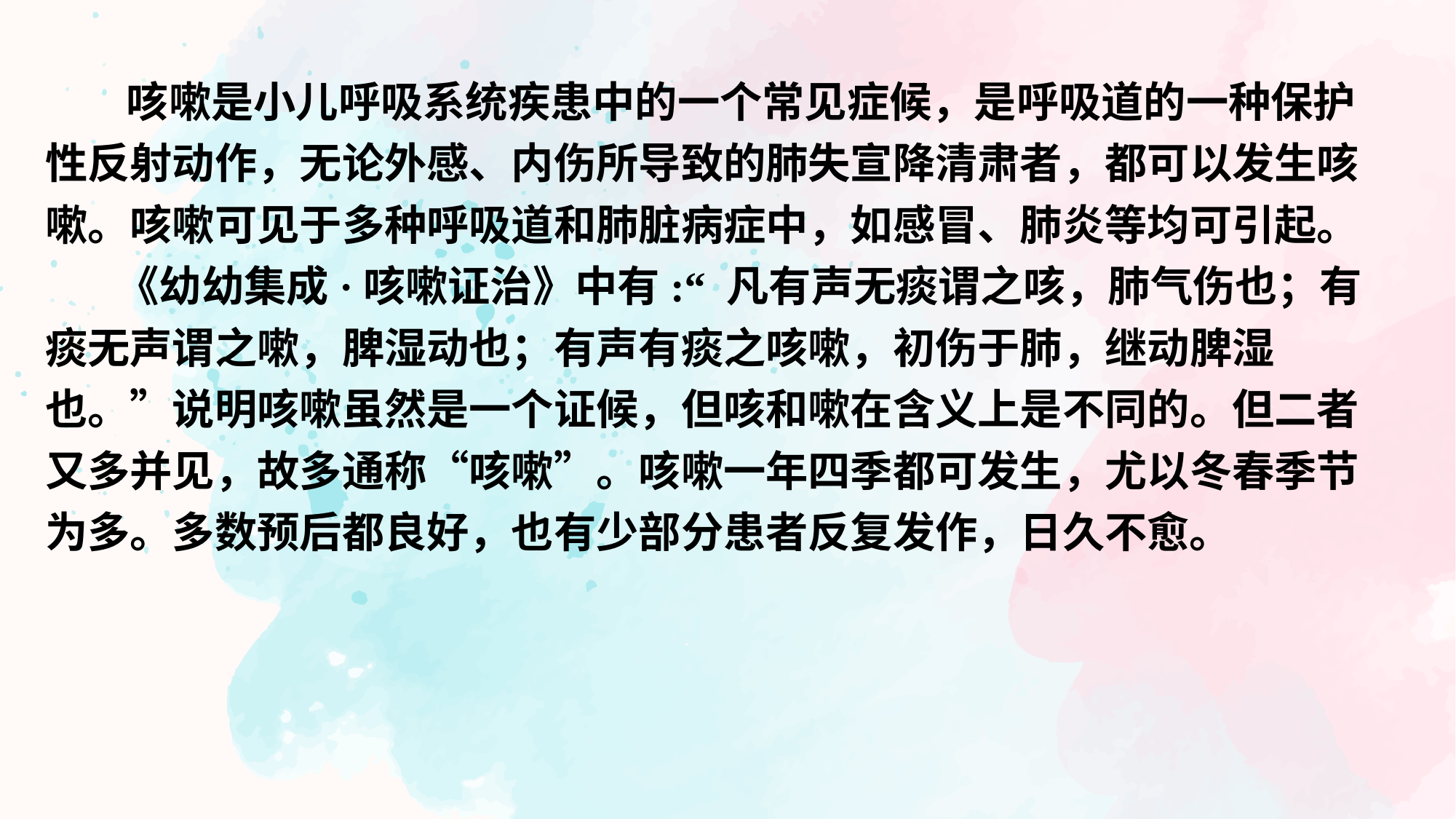

咳嗽是小儿呼吸系统疾患中的一个常见症候，是呼吸道的一种保护性反射动作，无论外感、内伤所导致的肺失宣降清肃者，都可以发生咳嗽。咳嗽可见于多种呼吸道和肺脏病症中，如感冒、肺炎等均可引起。
   《幼幼集成·咳嗽证治》中有:“ 凡有声无痰谓之咳，肺气伤也；有痰无声谓之嗽，脾湿动也；有声有痰之咳嗽，初伤于肺，继动脾湿也。”说明咳嗽虽然是一个证候，但咳和嗽在含义上是不同的。但二者又多并见，故多通称“咳嗽”。咳嗽一年四季都可发生，尤以冬春季节为多。多数预后都良好，也有少部分患者反复发作，日久不愈。